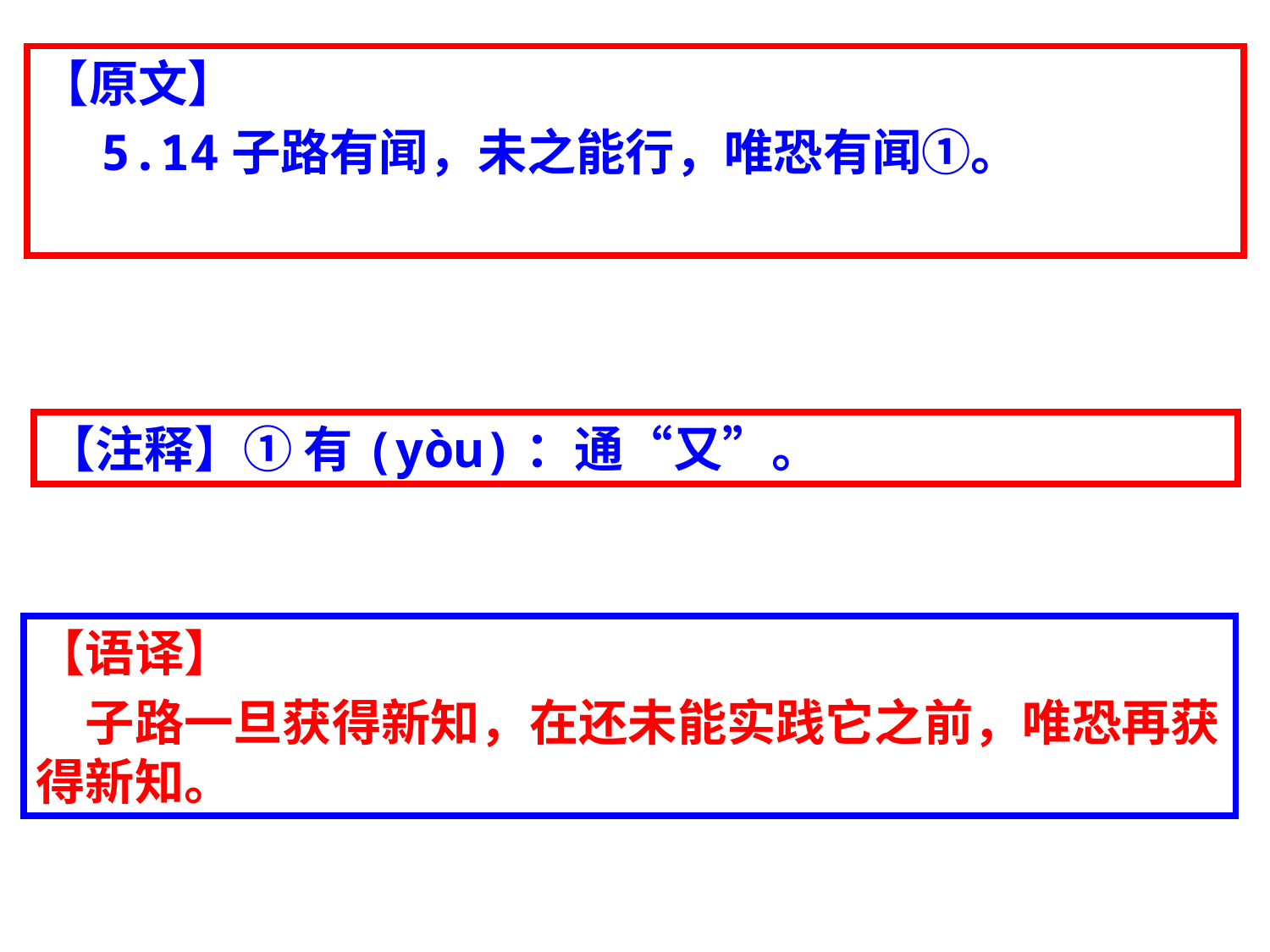

【原文】
　5.14子路有闻，未之能行，唯恐有闻①。

【注释】① 有(yòu)：通“又”。
【语译】
　子路一旦获得新知，在还未能实践它之前，唯恐再获得新知。